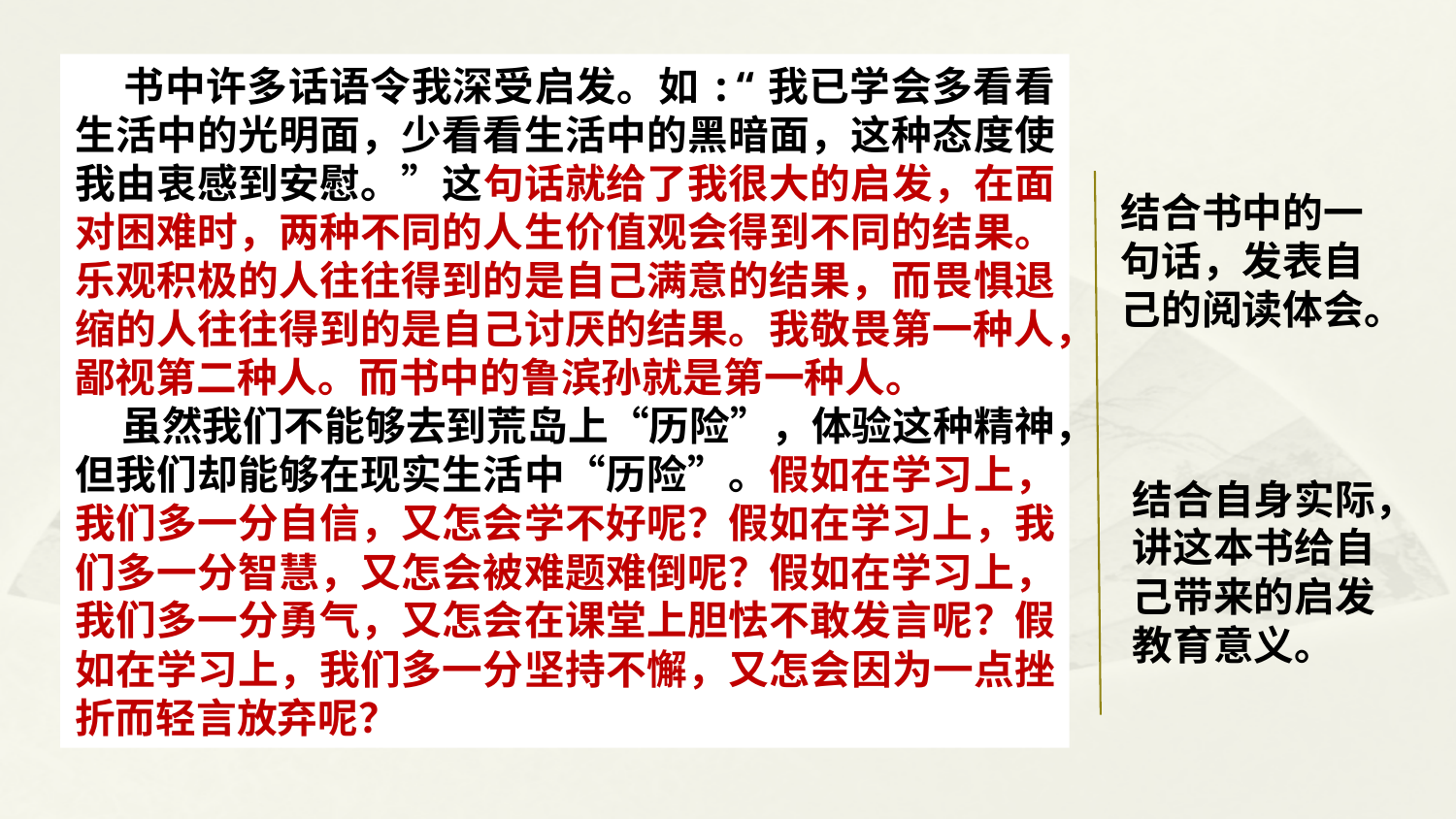

书中许多话语令我深受启发。如:“我已学会多看看生活中的光明面，少看看生活中的黑暗面，这种态度使我由衷感到安慰。”这句话就给了我很大的启发，在面对困难时，两种不同的人生价值观会得到不同的结果。乐观积极的人往往得到的是自己满意的结果，而畏惧退缩的人往往得到的是自己讨厌的结果。我敬畏第一种人，鄙视第二种人。而书中的鲁滨孙就是第一种人。
    虽然我们不能够去到荒岛上“历险”，体验这种精神，但我们却能够在现实生活中“历险”。假如在学习上，我们多一分自信，又怎会学不好呢？假如在学习上，我们多一分智慧，又怎会被难题难倒呢？假如在学习上，我们多一分勇气，又怎会在课堂上胆怯不敢发言呢？假如在学习上，我们多一分坚持不懈，又怎会因为一点挫折而轻言放弃呢？
结合书中的一句话，发表自己的阅读体会。
结合自身实际，讲这本书给自己带来的启发教育意义。